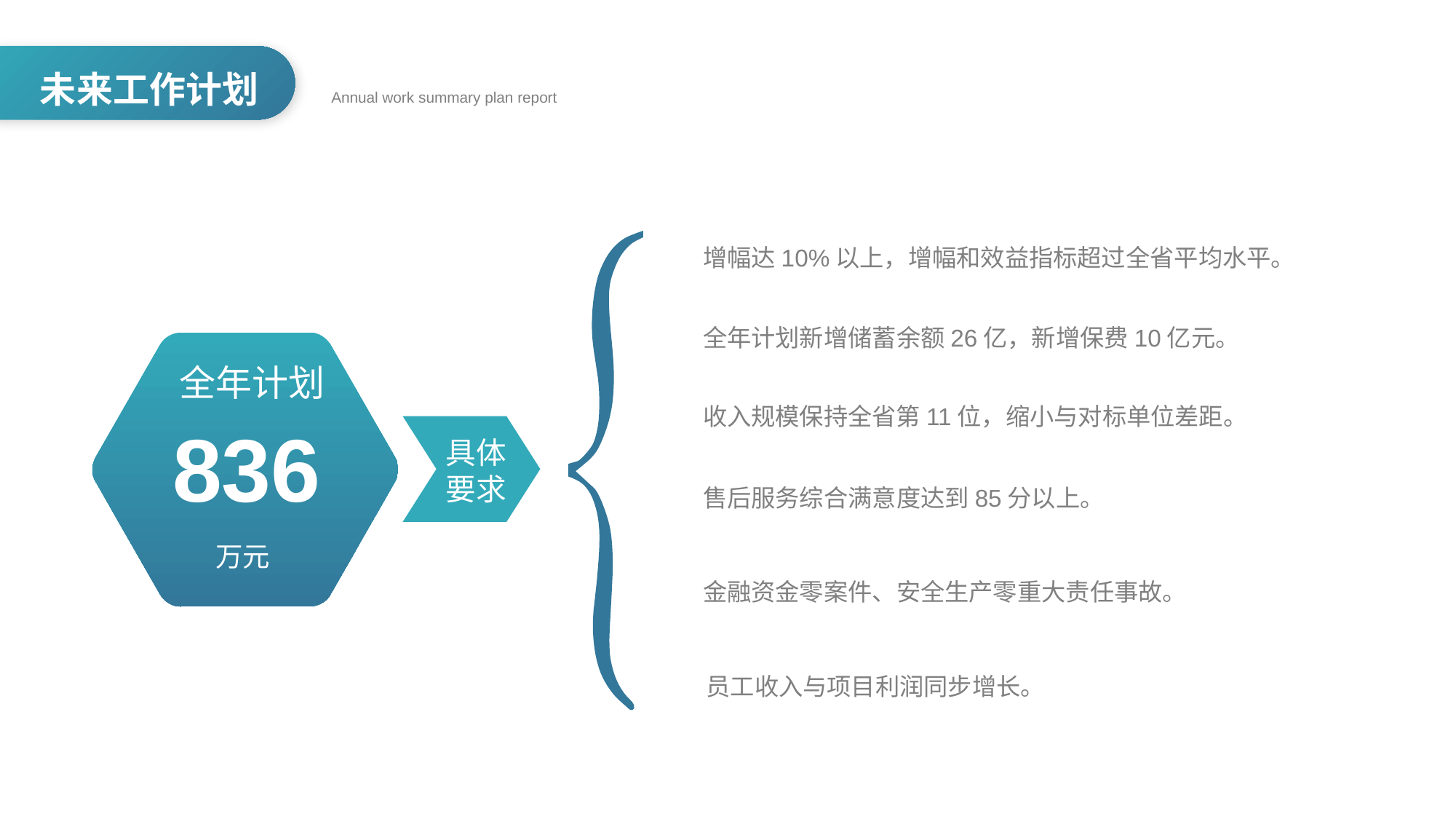

未来工作计划

1
增幅达10%以上，增幅和效益指标超过全省平均水平。
全年计划新增储蓄余额26亿，新增保费10亿元。
2

全年计划
收入规模保持全省第11位，缩小与对标单位差距。
3
836

具体要求
售后服务综合满意度达到85分以上。
4
万元
5
金融资金零案件、安全生产零重大责任事故。
员工收入与项目利润同步增长。
6